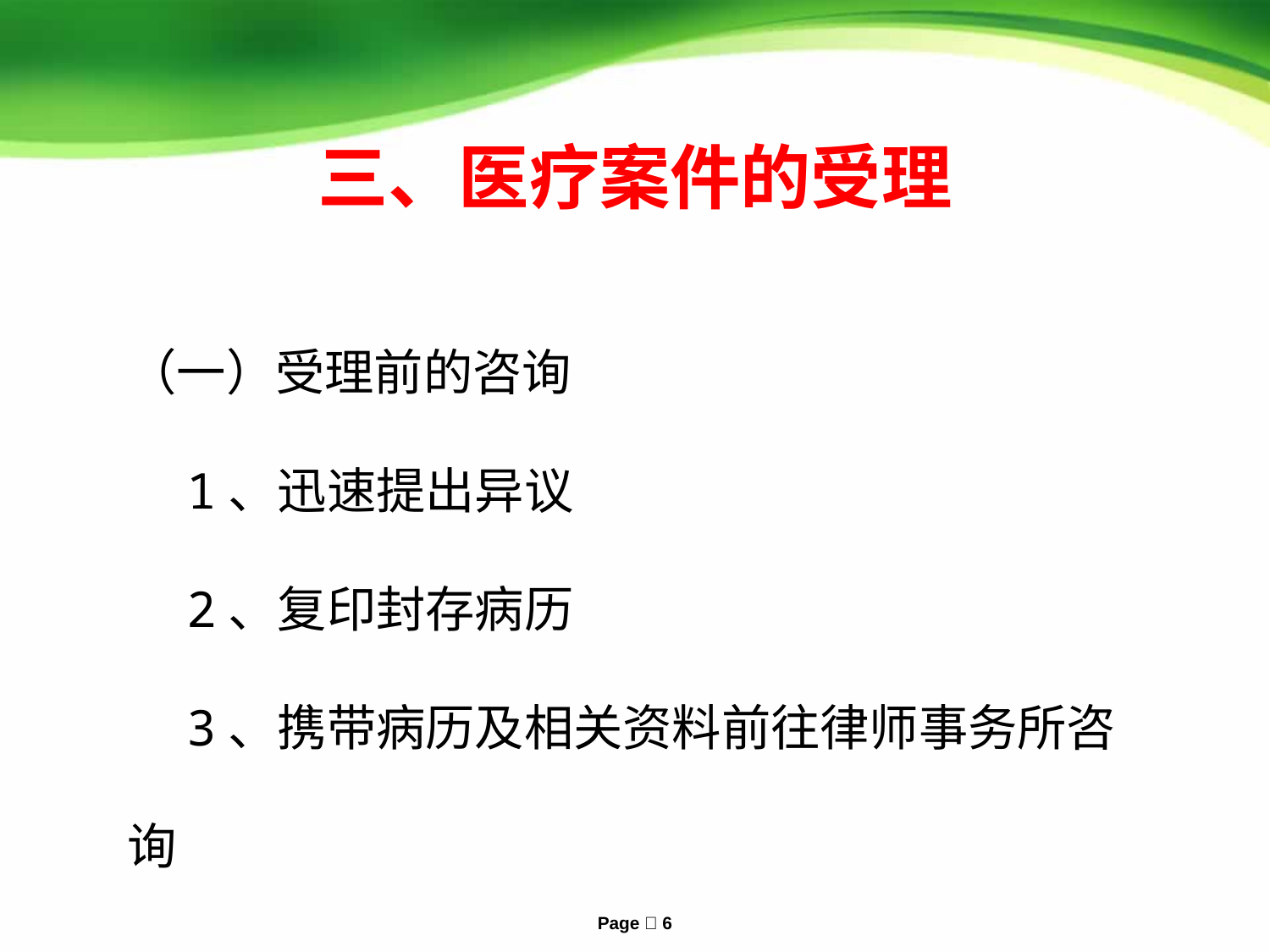

# 三、医疗案件的受理
（一）受理前的咨询
  1、迅速提出异议
  2、复印封存病历
  3、携带病历及相关资料前往律师事务所咨询